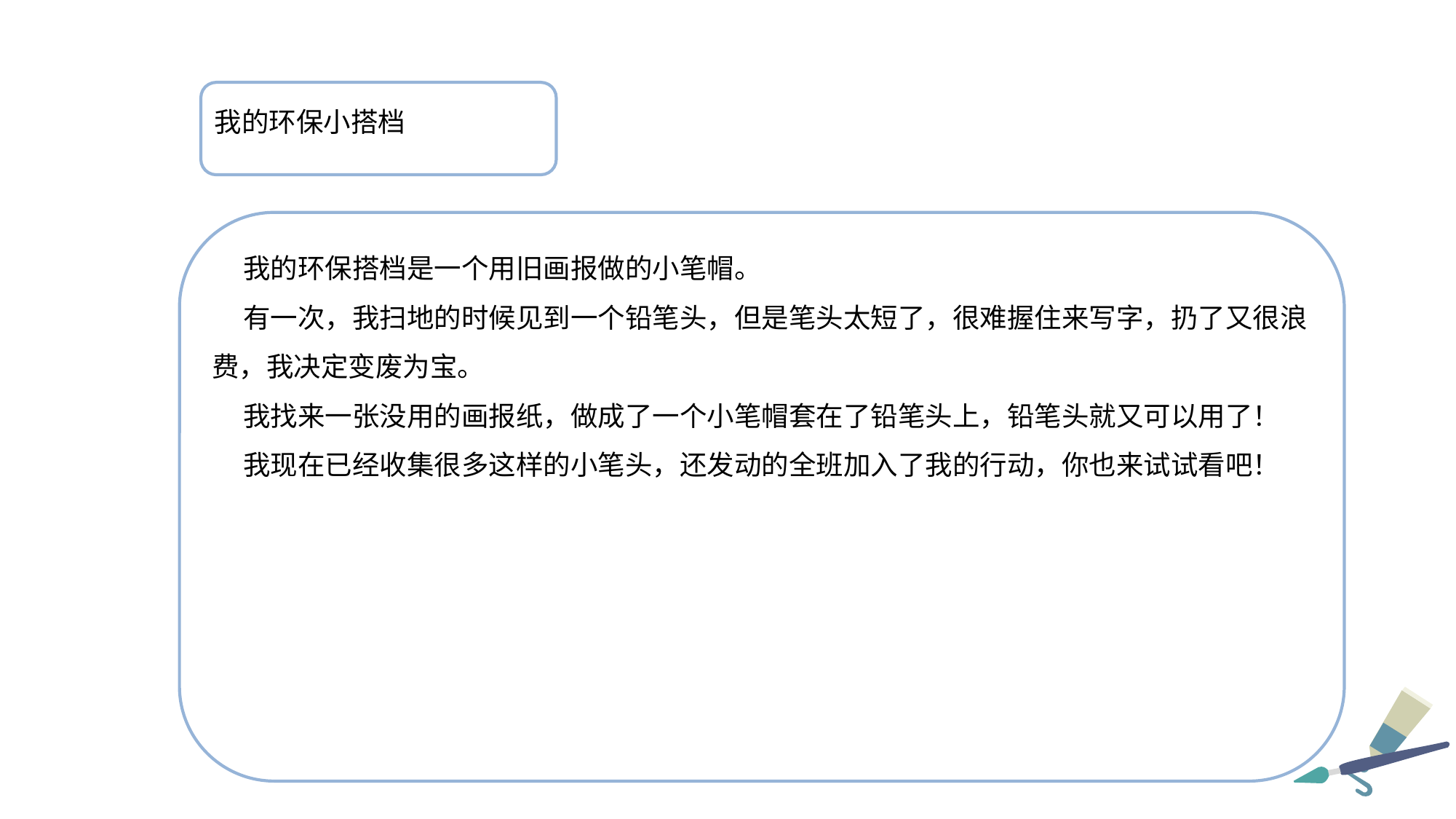

我的环保小搭档

    我的环保搭档是一个用旧画报做的小笔帽。
    有一次，我扫地的时候见到一个铅笔头，但是笔头太短了，很难握住来写字，扔了又很浪费，我决定变废为宝。
    我找来一张没用的画报纸，做成了一个小笔帽套在了铅笔头上，铅笔头就又可以用了！
    我现在已经收集很多这样的小笔头，还发动的全班加入了我的行动，你也来试试看吧！